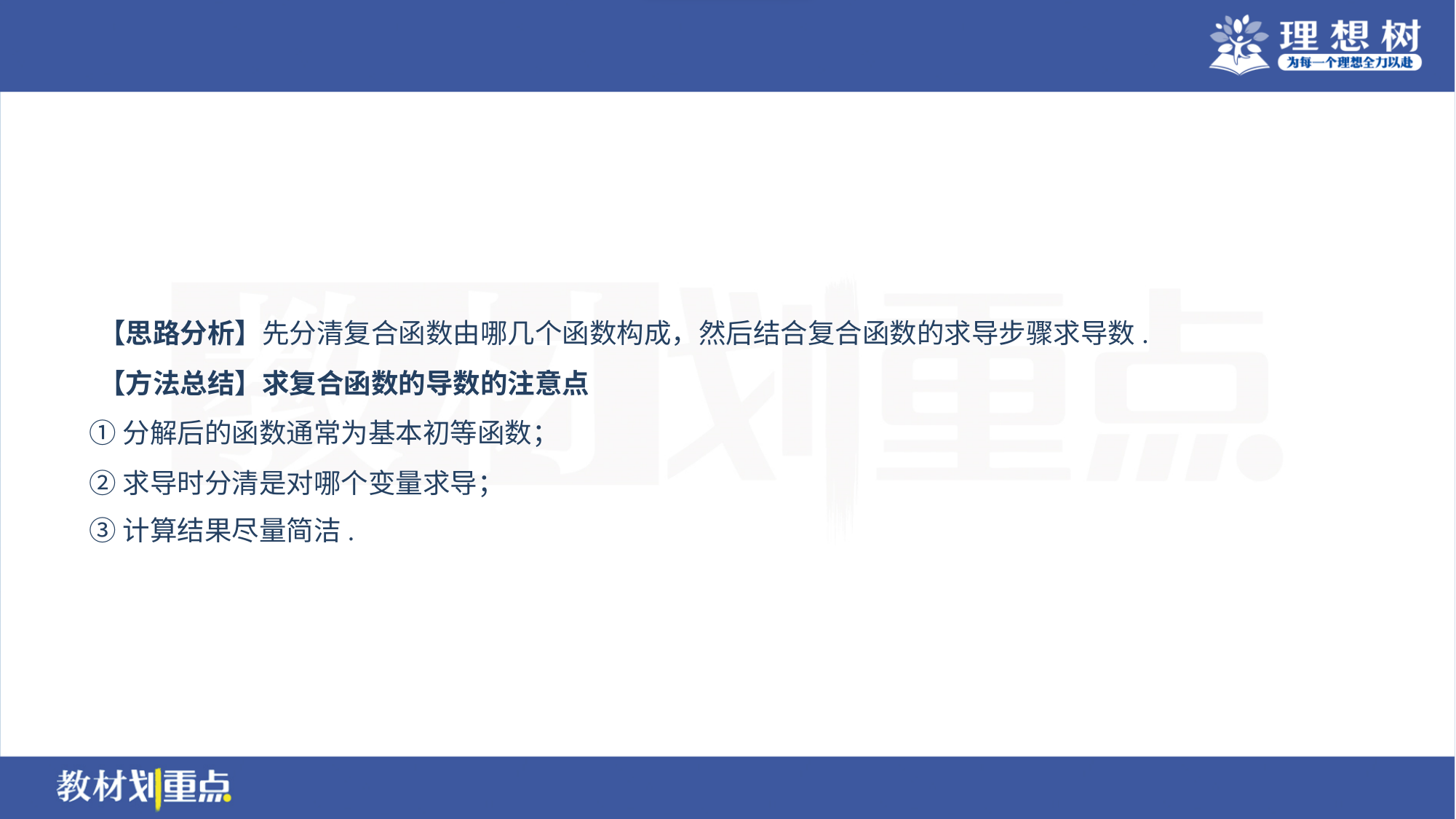

【思路分析】先分清复合函数由哪几个函数构成，然后结合复合函数的求导步骤求导数.
    【方法总结】求复合函数的导数的注意点
    ①分解后的函数通常为基本初等函数；
    ②求导时分清是对哪个变量求导；
    ③计算结果尽量简洁.